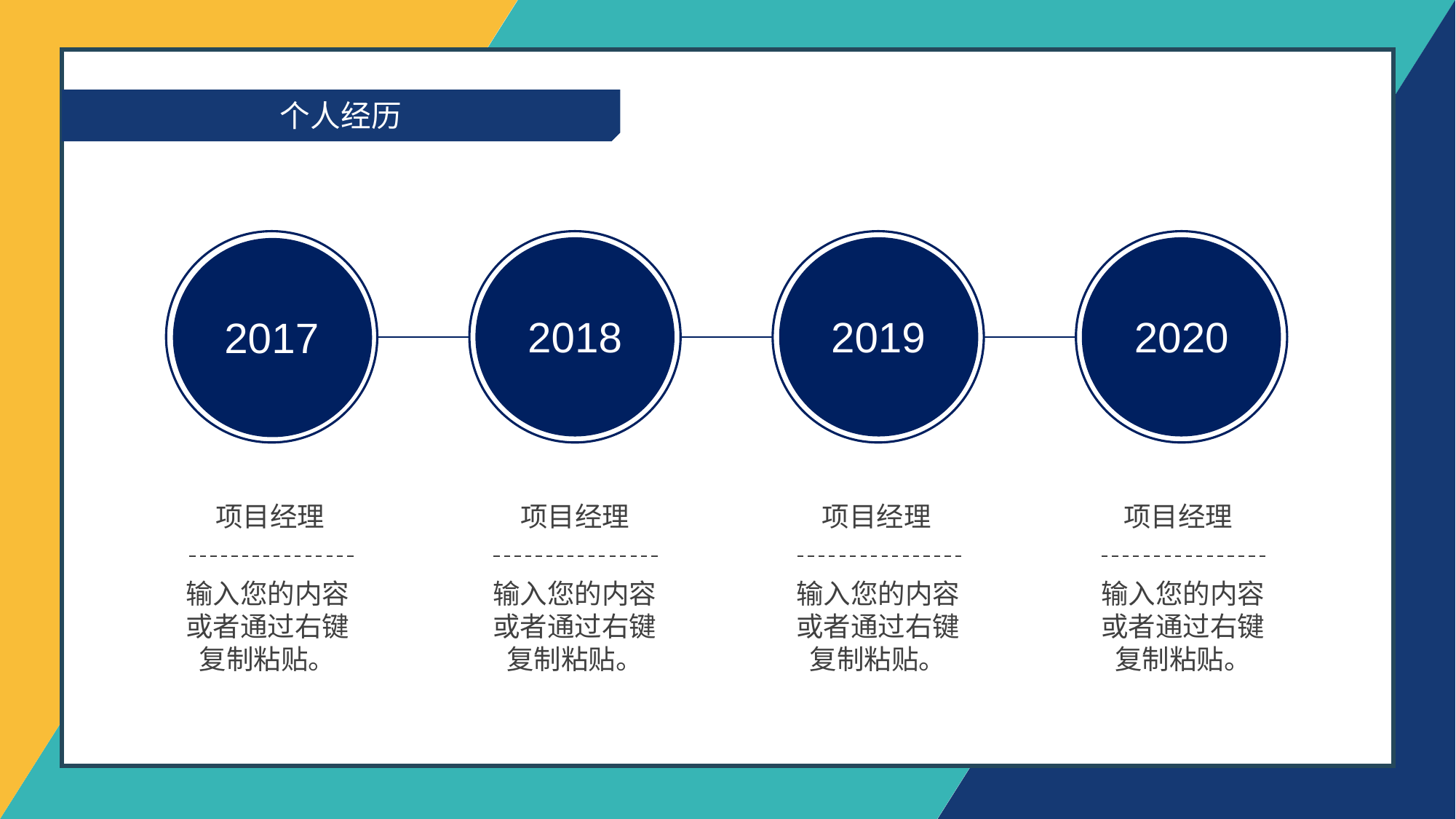

个人经历

个人经历

2018
2019
2020
2017
项目经理
项目经理
项目经理
项目经理
输入您的内容或者通过右键复制粘贴。
输入您的内容或者通过右键复制粘贴。
输入您的内容或者通过右键复制粘贴。
输入您的内容或者通过右键复制粘贴。